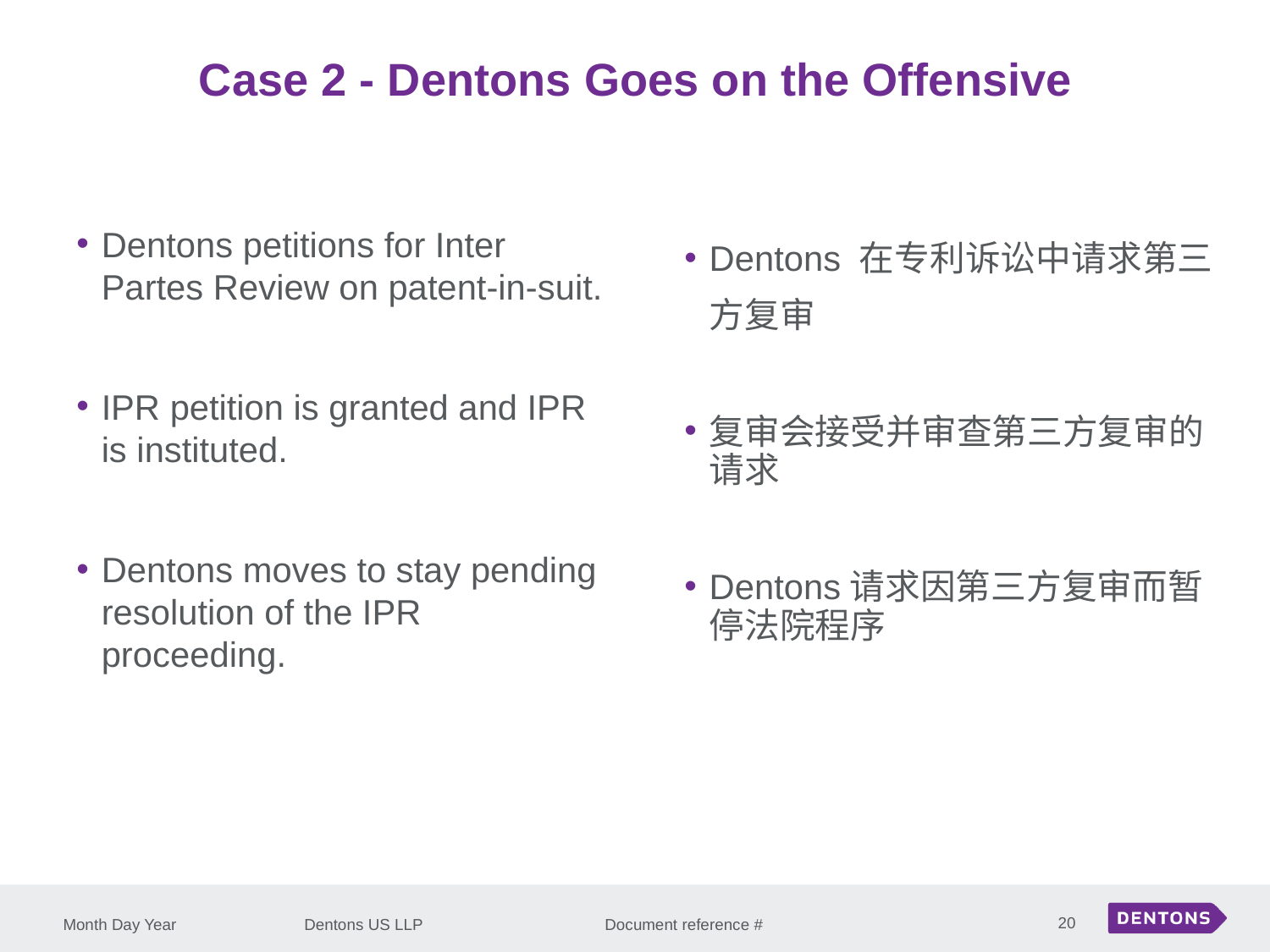

Case 2 - Dentons Goes on the Offensive
Dentons petitions for Inter Partes Review on patent-in-suit.

IPR petition is granted and IPR is instituted.

Dentons moves to stay pending resolution of the IPR proceeding.

Dentons 在专利诉讼中请求第三方复审

复审会接受并审查第三方复审的请求

Dentons请求因第三方复审而暂停法院程序
20
Month Day Year
Dentons US LLP                                         Document reference #